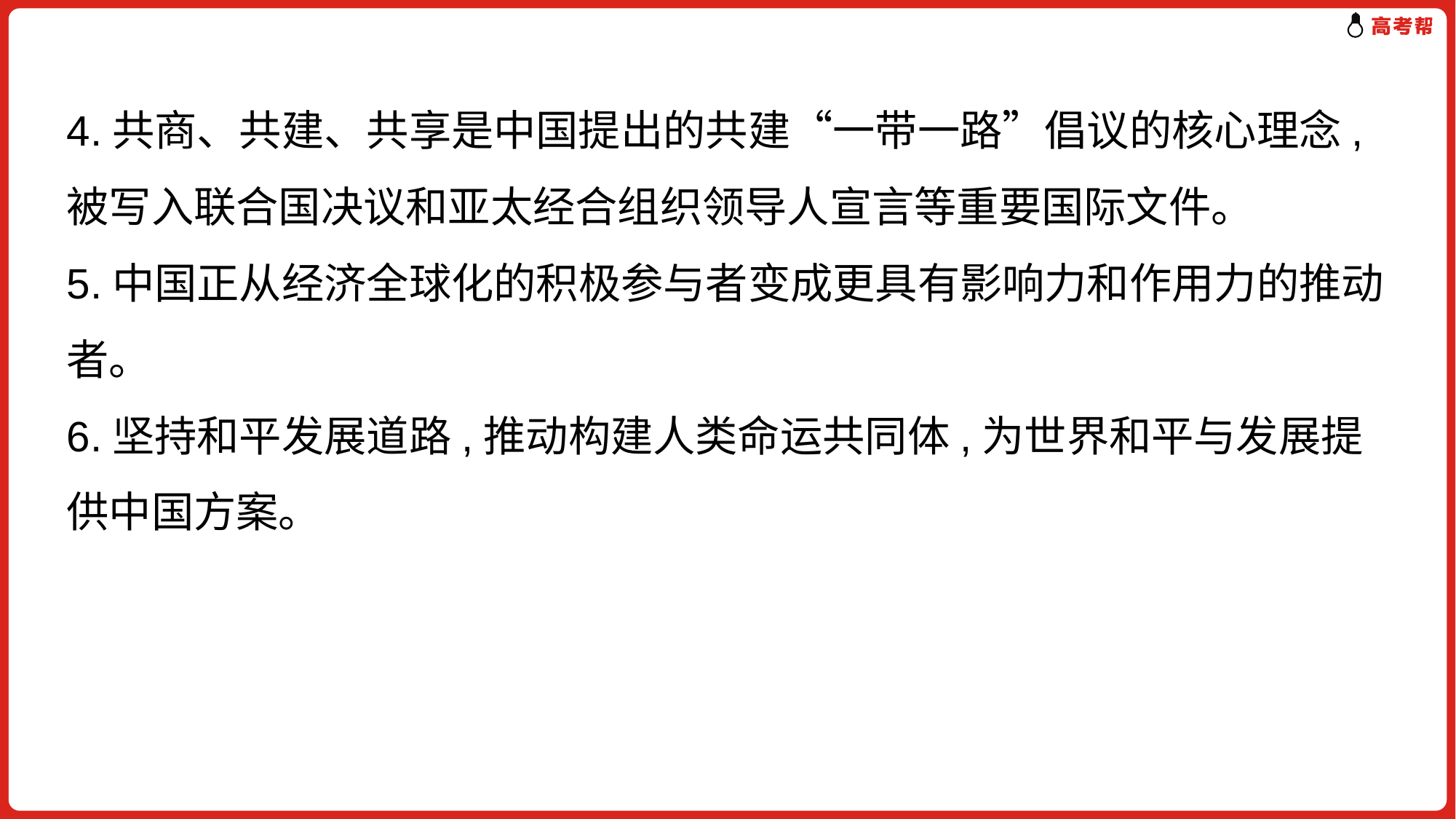

4.共商、共建、共享是中国提出的共建“一带一路”倡议的核心理念,被写入联合国决议和亚太经合组织领导人宣言等重要国际文件。
5.中国正从经济全球化的积极参与者变成更具有影响力和作用力的推动者。
6.坚持和平发展道路,推动构建人类命运共同体,为世界和平与发展提供中国方案。